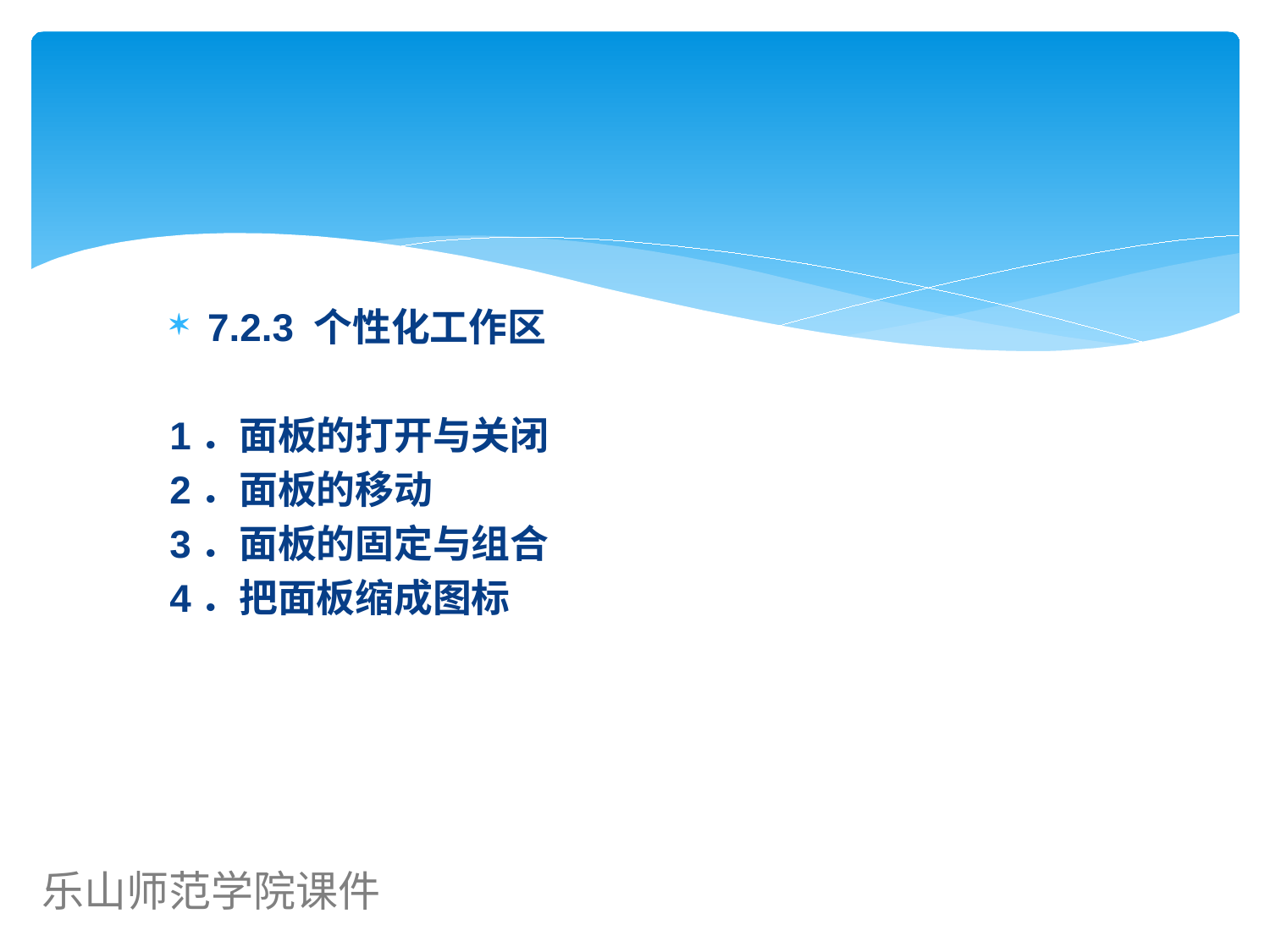

#
7.2.3 个性化工作区

1．面板的打开与关闭
2．面板的移动
3．面板的固定与组合
4．把面板缩成图标